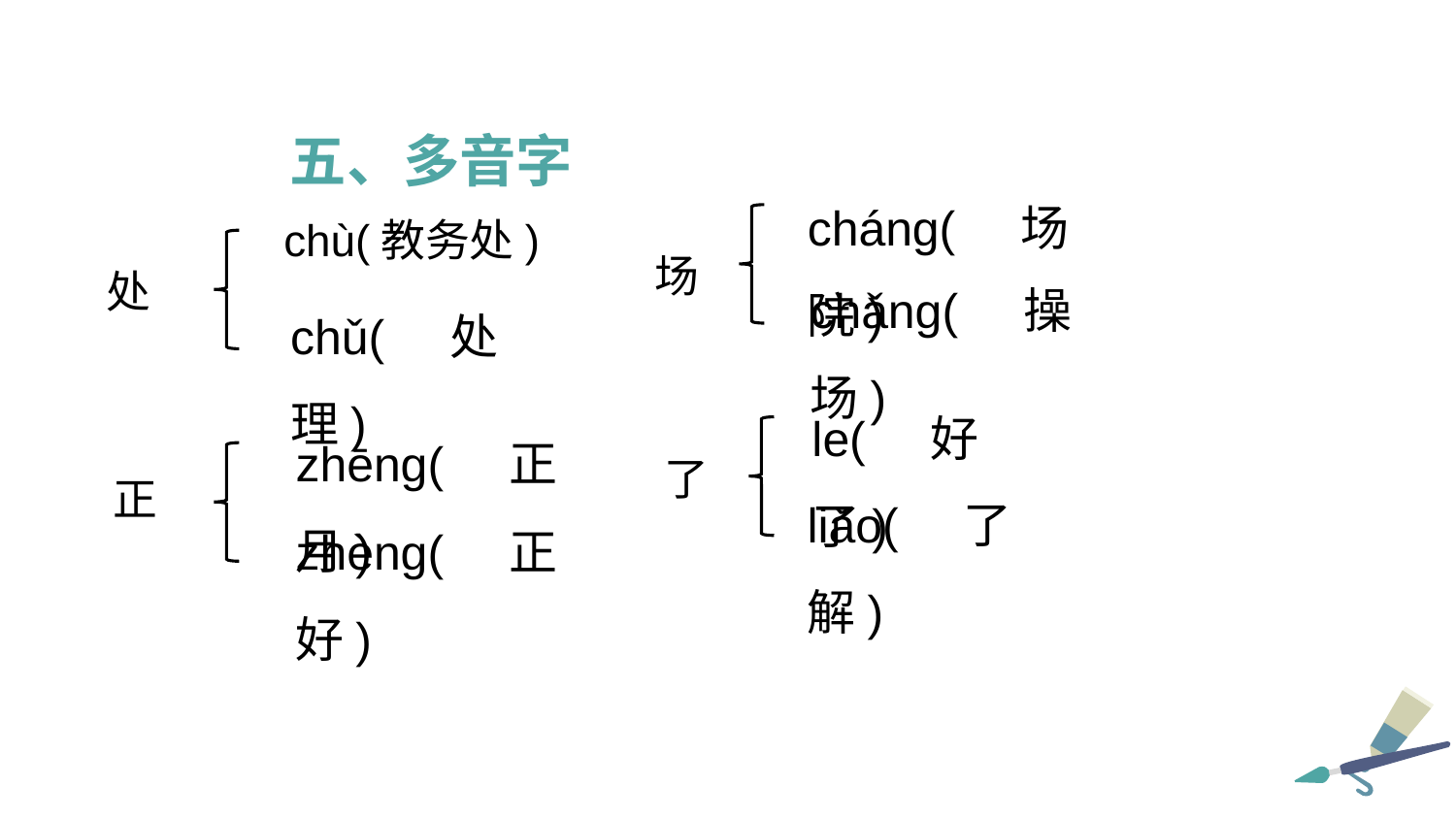

五、多音字

cháng(场院)
chù(教务处)

场
处

chǎng(操场)
chǔ(处理)
le(好了)
zhēng(正月)
了

正

liǎo(了解)
zhèng(正好)